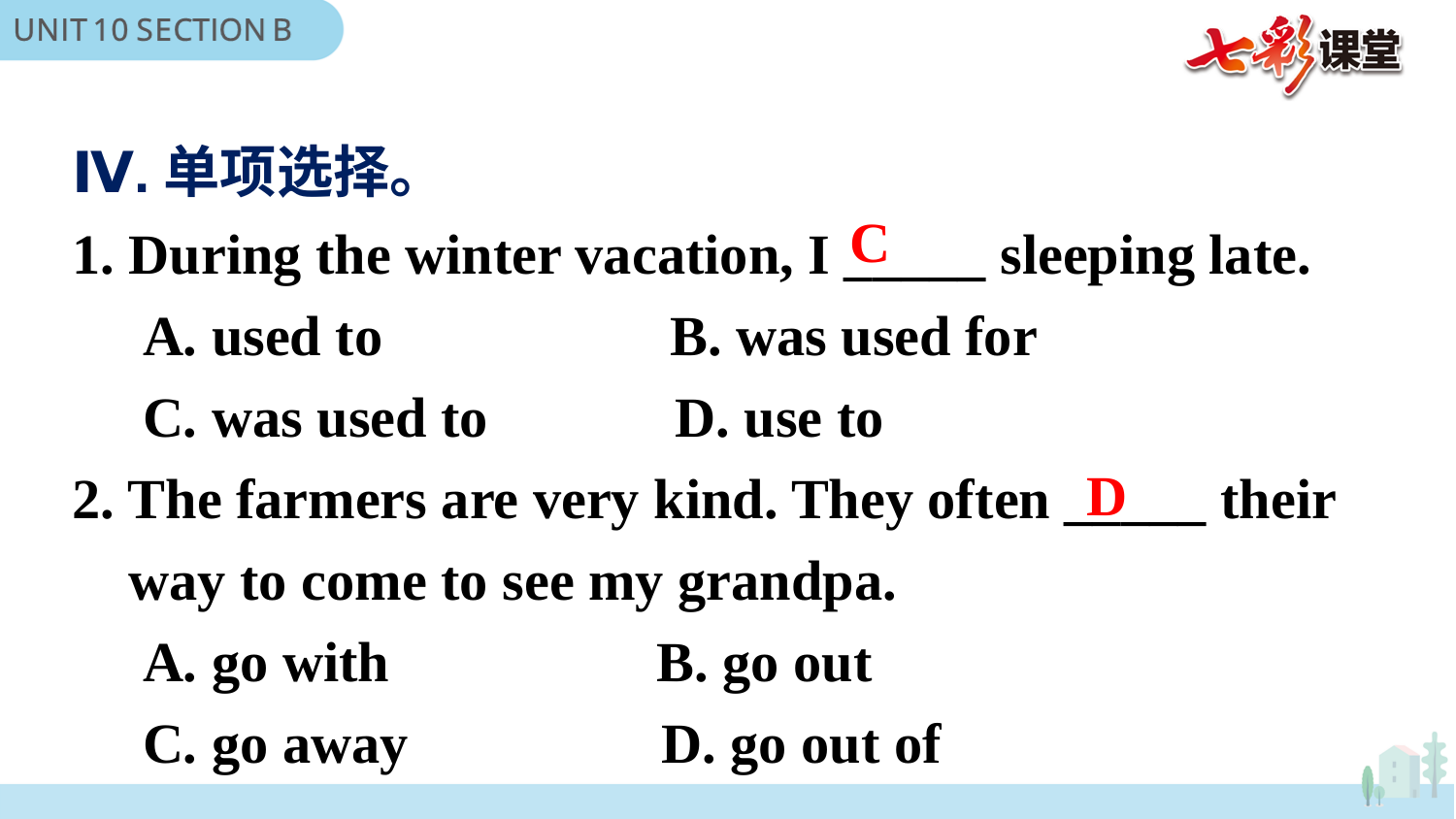

Ⅳ.单项选择。
1. During the winter vacation, I _____ sleeping late.
     A. used to　　　       B. was used for
     C. was used to　        D. use to
2. The farmers are very kind. They often _____ their
    way to come to see my grandpa.
     A. go with                   B. go out
     C. go away                  D. go out of
C
D